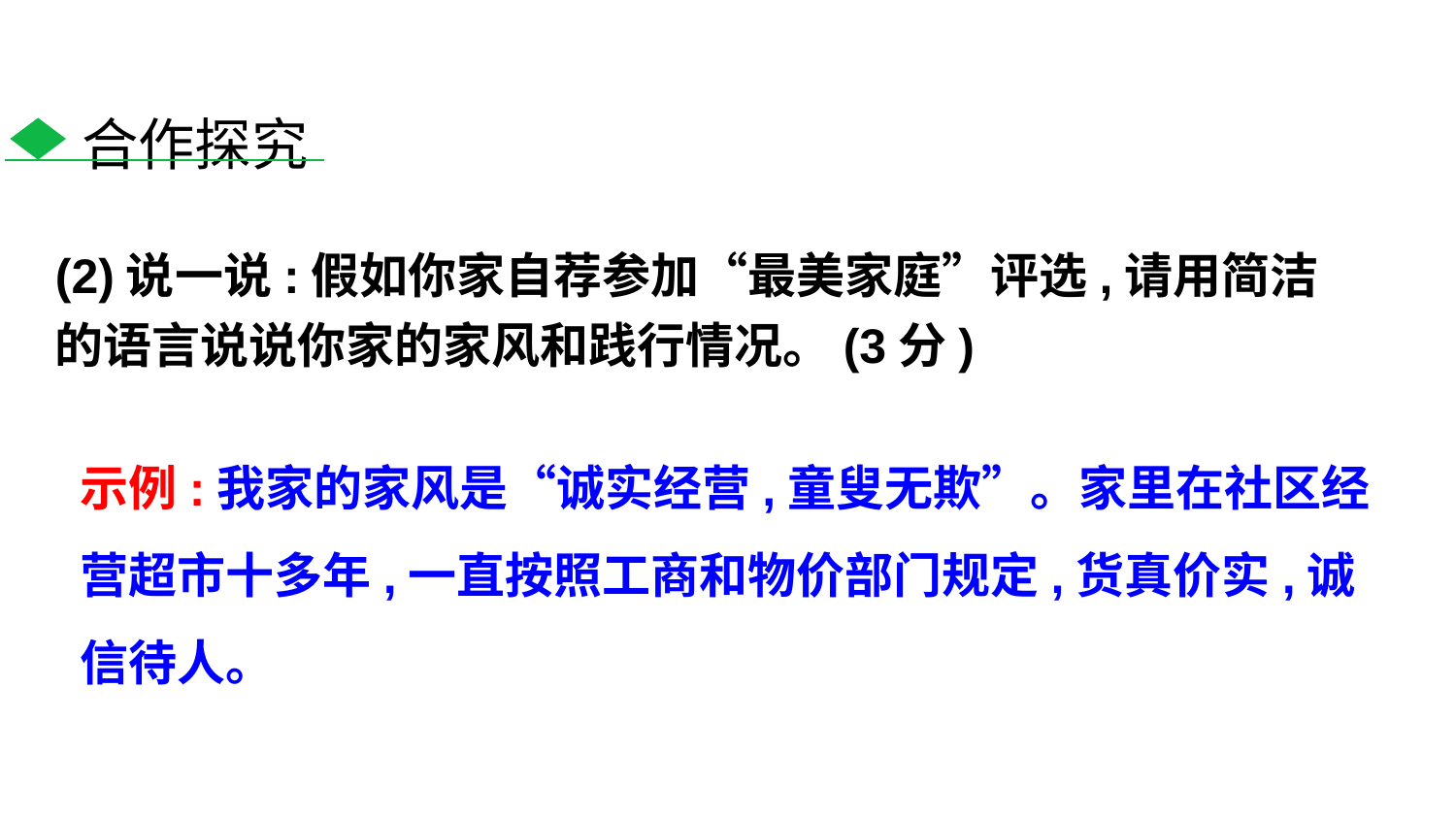

合作探究

(2)说一说:假如你家自荐参加“最美家庭”评选,请用简洁的语言说说你家的家风和践行情况。(3分)
示例:我家的家风是“诚实经营,童叟无欺”。家里在社区经营超市十多年,一直按照工商和物价部门规定,货真价实,诚信待人。